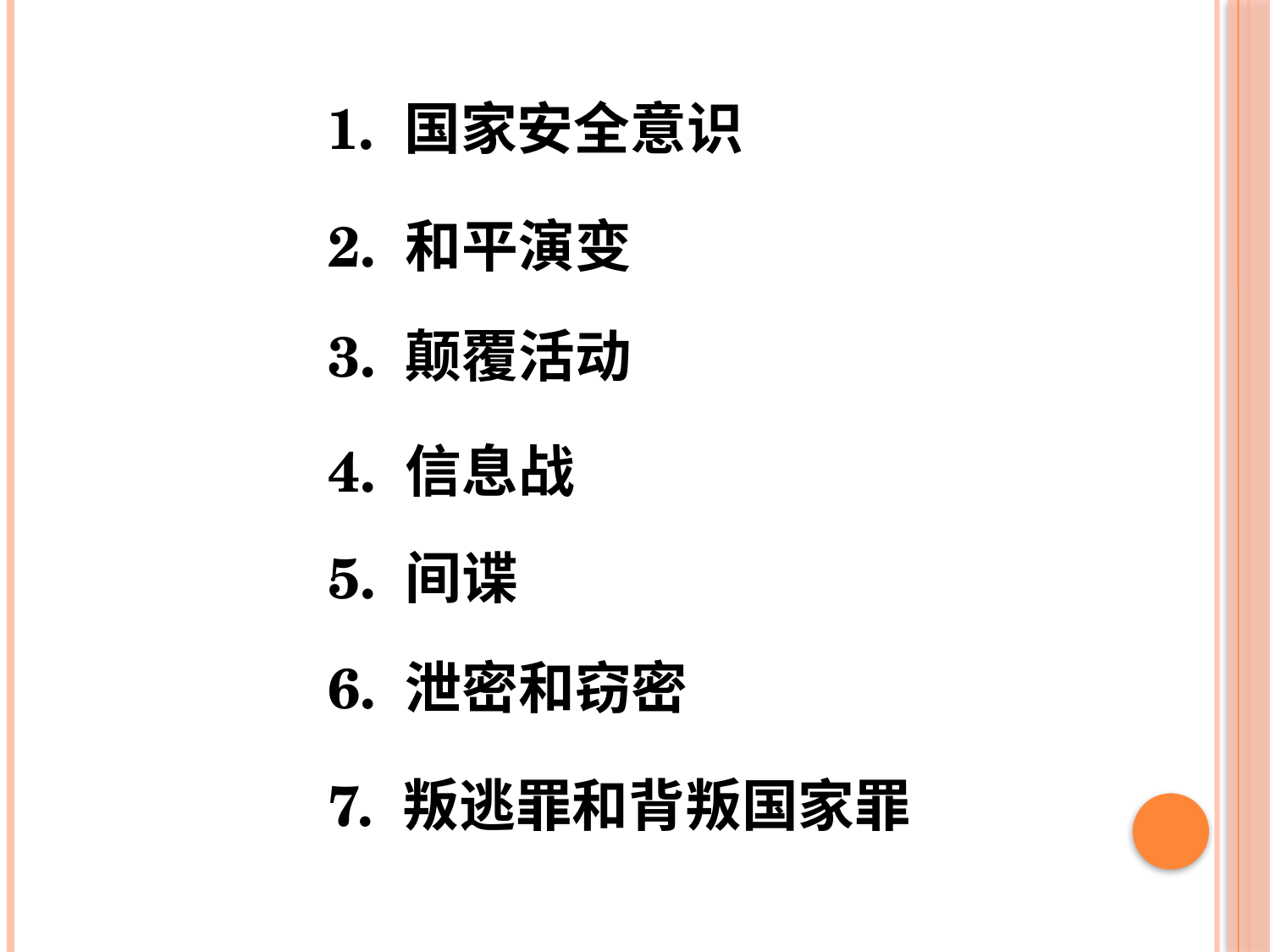

1. 国家安全意识
2. 和平演变
3. 颠覆活动
4. 信息战
5. 间谍
6. 泄密和窃密
7. 叛逃罪和背叛国家罪